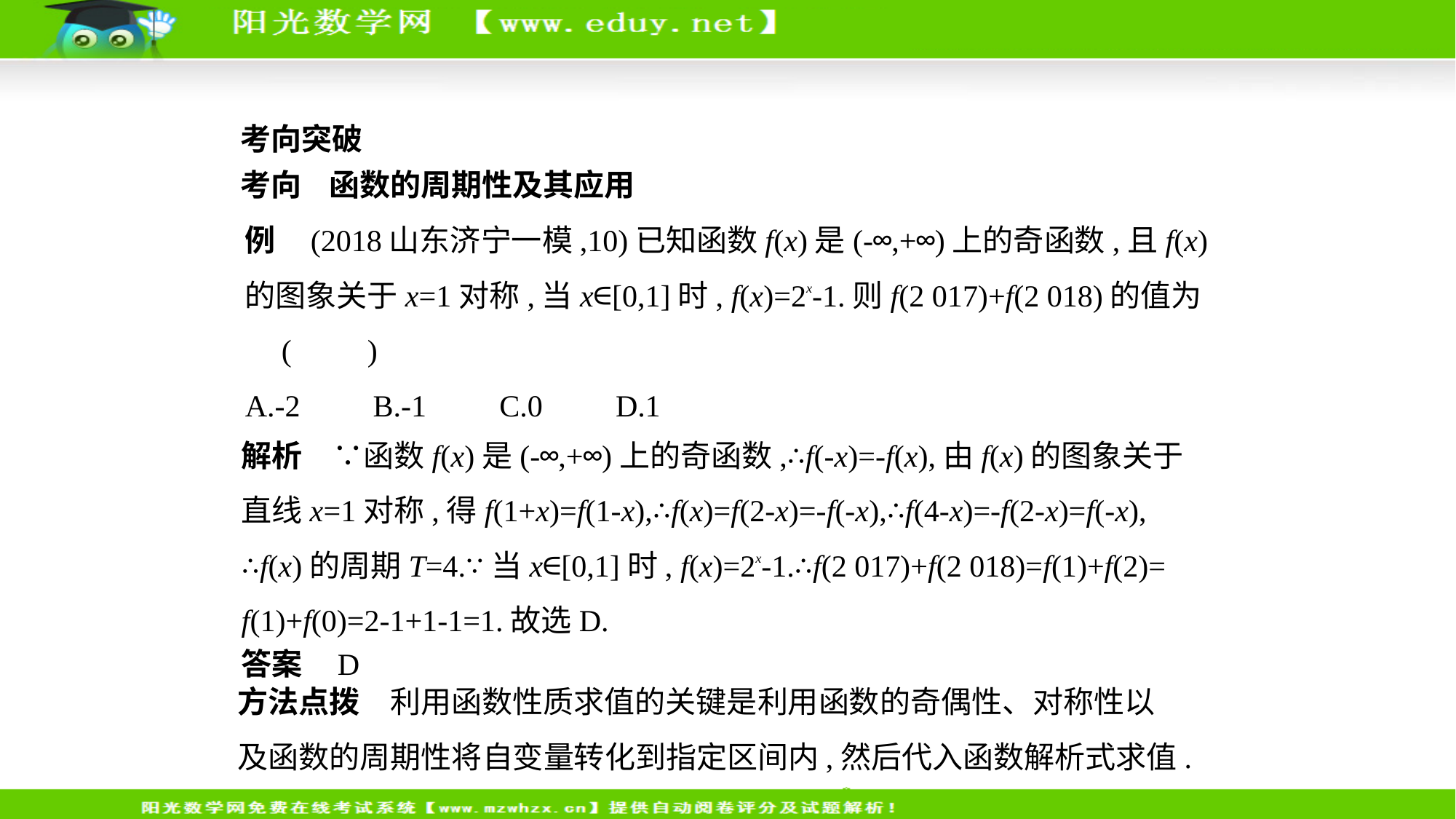

考向突破
考向    函数的周期性及其应用
例    (2018山东济宁一模,10)已知函数f(x)是(-∞,+∞)上的奇函数,且f(x)
的图象关于x=1对称,当x∈[0,1]时, f(x)=2x-1.则f(2 017)+f(2 018)的值为
 (　　)
A.-2　    B.-1　    C.0　    D.1
解析　∵函数f(x)是(-∞,+∞)上的奇函数,∴f(-x)=-f(x),由f(x)的图象关于
直线x=1对称,得f(1+x)=f(1-x),∴f(x)=f(2-x)=-f(-x),∴f(4-x)=-f(2-x)=f(-x),
∴f(x)的周期T=4.∵当x∈[0,1]时, f(x)=2x-1.∴f(2 017)+f(2 018)=f(1)+f(2)=
f(1)+f(0)=2-1+1-1=1.故选D.
答案    D
方法点拨　利用函数性质求值的关键是利用函数的奇偶性、对称性以
及函数的周期性将自变量转化到指定区间内,然后代入函数解析式求值.